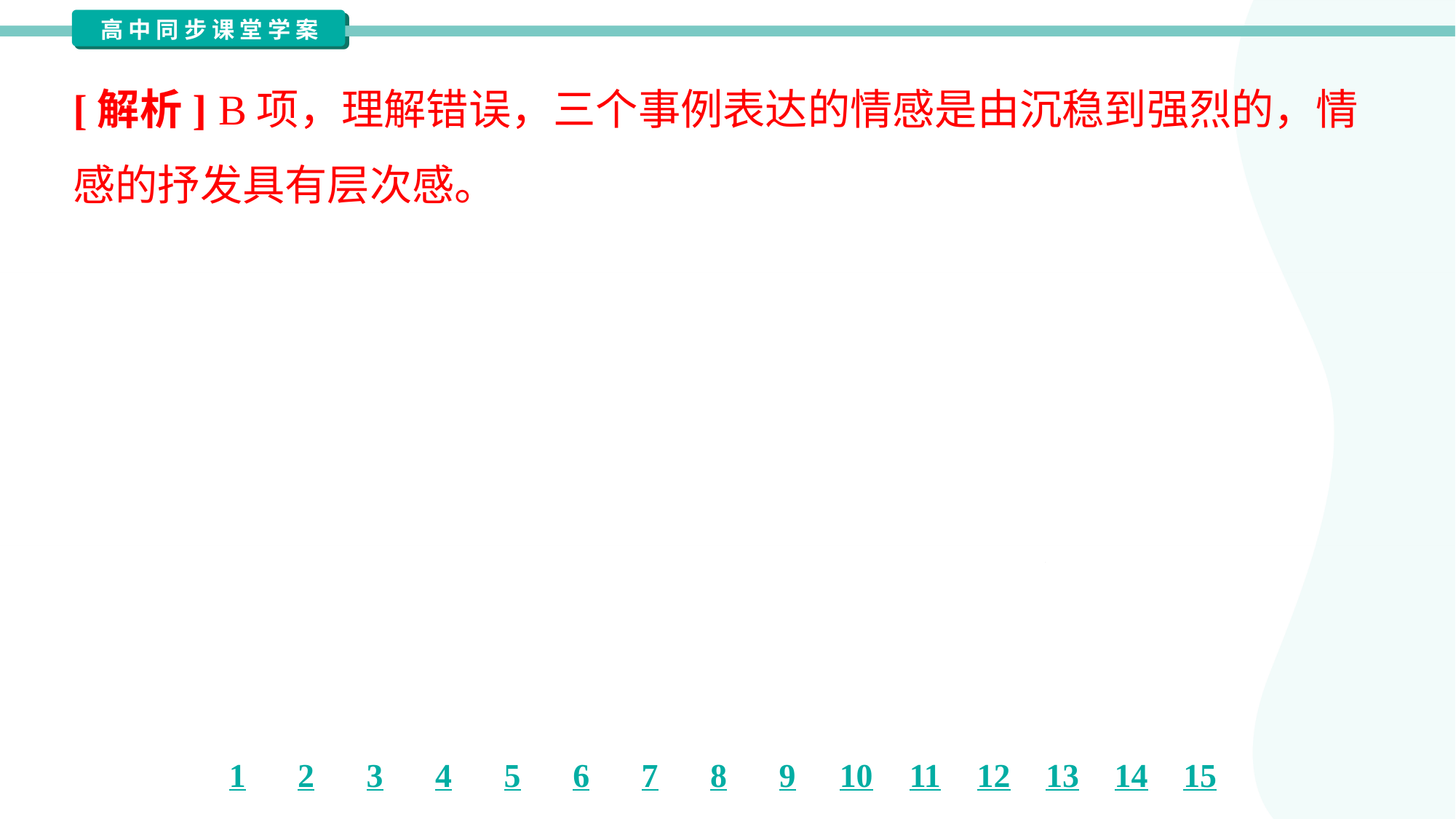

[解析] B项，理解错误，三个事例表达的情感是由沉稳到强烈的，情
感的抒发具有层次感。